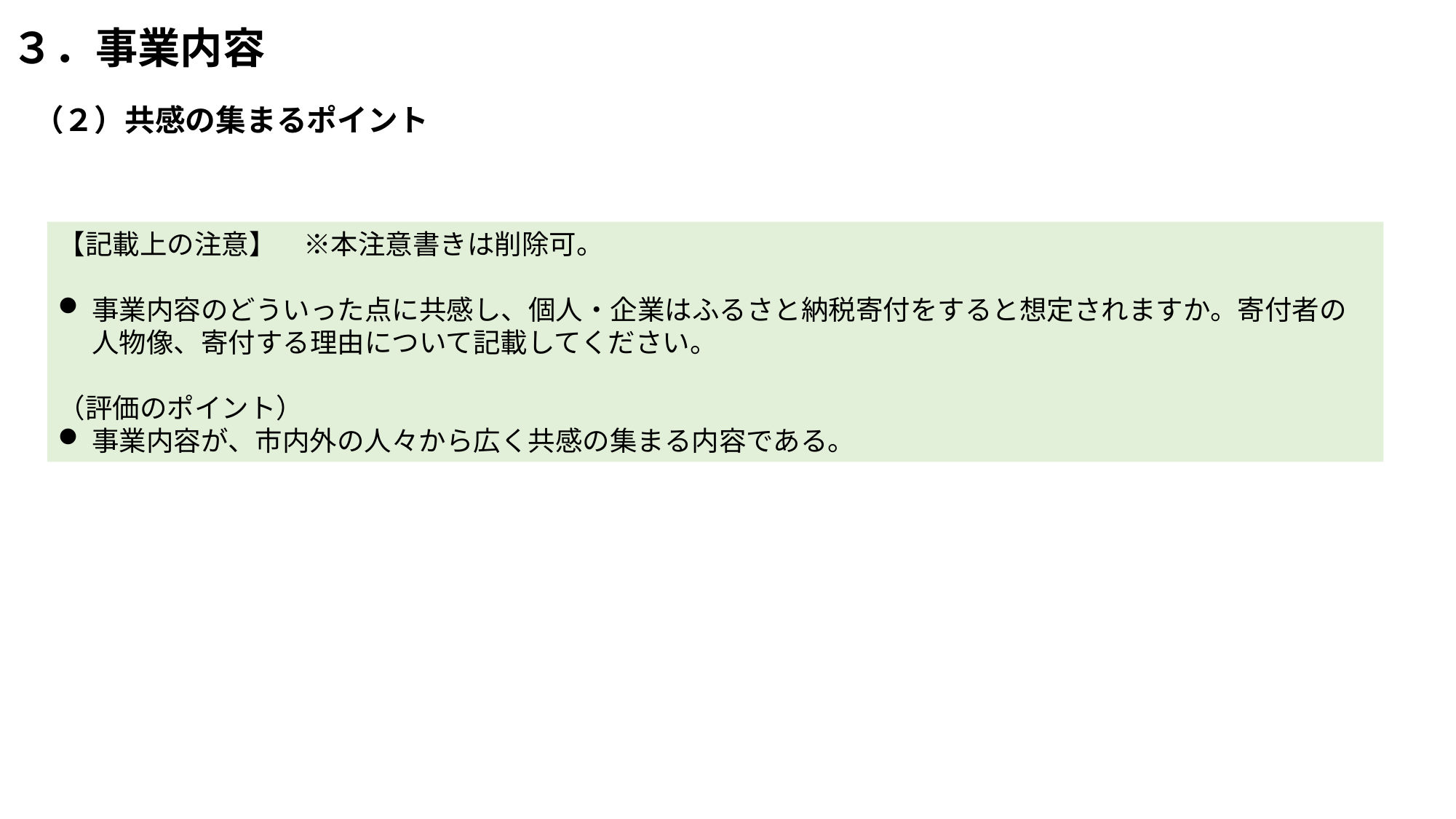

# ３．事業内容
（２）共感の集まるポイント
【記載上の注意】　※本注意書きは削除可。

事業内容のどういった点に共感し、個人・企業はふるさと納税寄付をすると想定されますか。寄付者の人物像、寄付する理由について記載してください。

（評価のポイント）
事業内容が、市内外の人々から広く共感の集まる内容である。